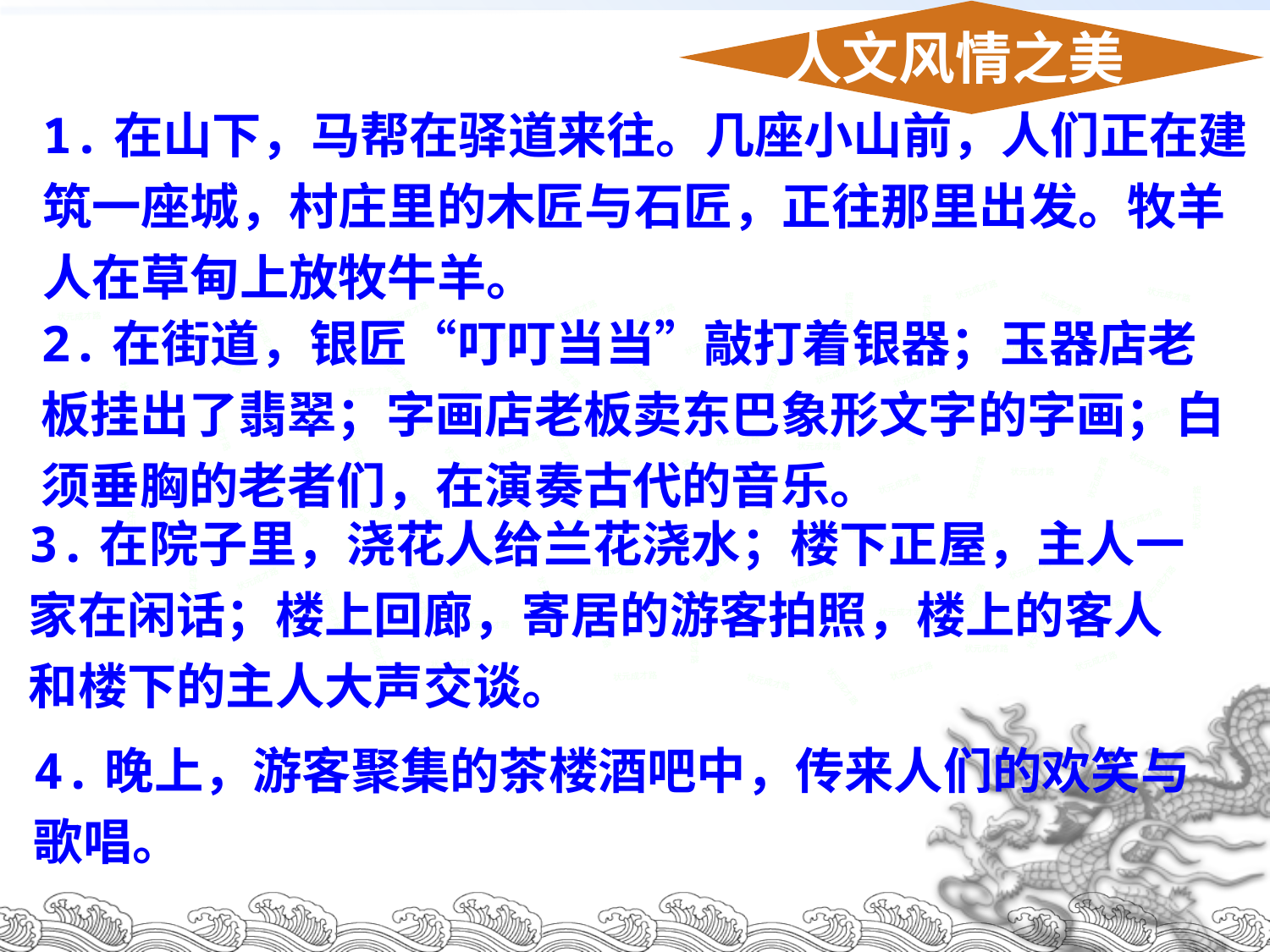

人文风情之美
1.在山下，马帮在驿道来往。几座小山前，人们正在建筑一座城，村庄里的木匠与石匠，正往那里出发。牧羊人在草甸上放牧牛羊。
状元成才路
状元成才路
状元成才路
状元成才路
2.在街道，银匠“叮叮当当”敲打着银器；玉器店老板挂出了翡翠；字画店老板卖东巴象形文字的字画；白须垂胸的老者们，在演奏古代的音乐。
状元成才路
状元成才路
状元成才路
状元成才路
状元成才路
状元成才路
状元成才路
状元成才路
状元成才路
状元成才路
状元成才路
状元成才路
状元成才路
状元成才路
状元成才路
状元成才路
状元成才路
状元成才路
状元成才路
状元成才路
状元成才路
状元成才路
状元成才路
状元成才路
状元成才路
状元成才路
状元成才路
状元成才路
状元成才路
状元成才路
状元成才路
状元成才路
状元成才路
状元成才路
状元成才路
状元成才路
状元成才路
状元成才路
状元成才路
状元成才路
状元成才路
状元成才路
状元成才路
状元成才路
状元成才路
状元成才路
状元成才路
状元成才路
状元成才路
状元成才路
状元成才路
3.在院子里，浇花人给兰花浇水；楼下正屋，主人一家在闲话；楼上回廊，寄居的游客拍照，楼上的客人和楼下的主人大声交谈。
状元成才路
状元成才路
状元成才路
状元成才路
状元成才路
状元成才路
状元成才路
状元成才路
状元成才路
状元成才路
状元成才路
状元成才路
状元成才路
状元成才路
状元成才路
状元成才路
状元成才路
状元成才路
状元成才路
状元成才路
状元成才路
状元成才路
状元成才路
状元成才路
状元成才路
状元成才路
状元成才路
状元成才路
状元成才路
状元成才路
状元成才路
状元成才路
状元成才路
状元成才路
状元成才路
状元成才路
状元成才路
状元成才路
状元成才路
状元成才路
状元成才路
状元成才路
状元成才路
状元成才路
状元成才路
4.晚上，游客聚集的茶楼酒吧中，传来人们的欢笑与歌唱。